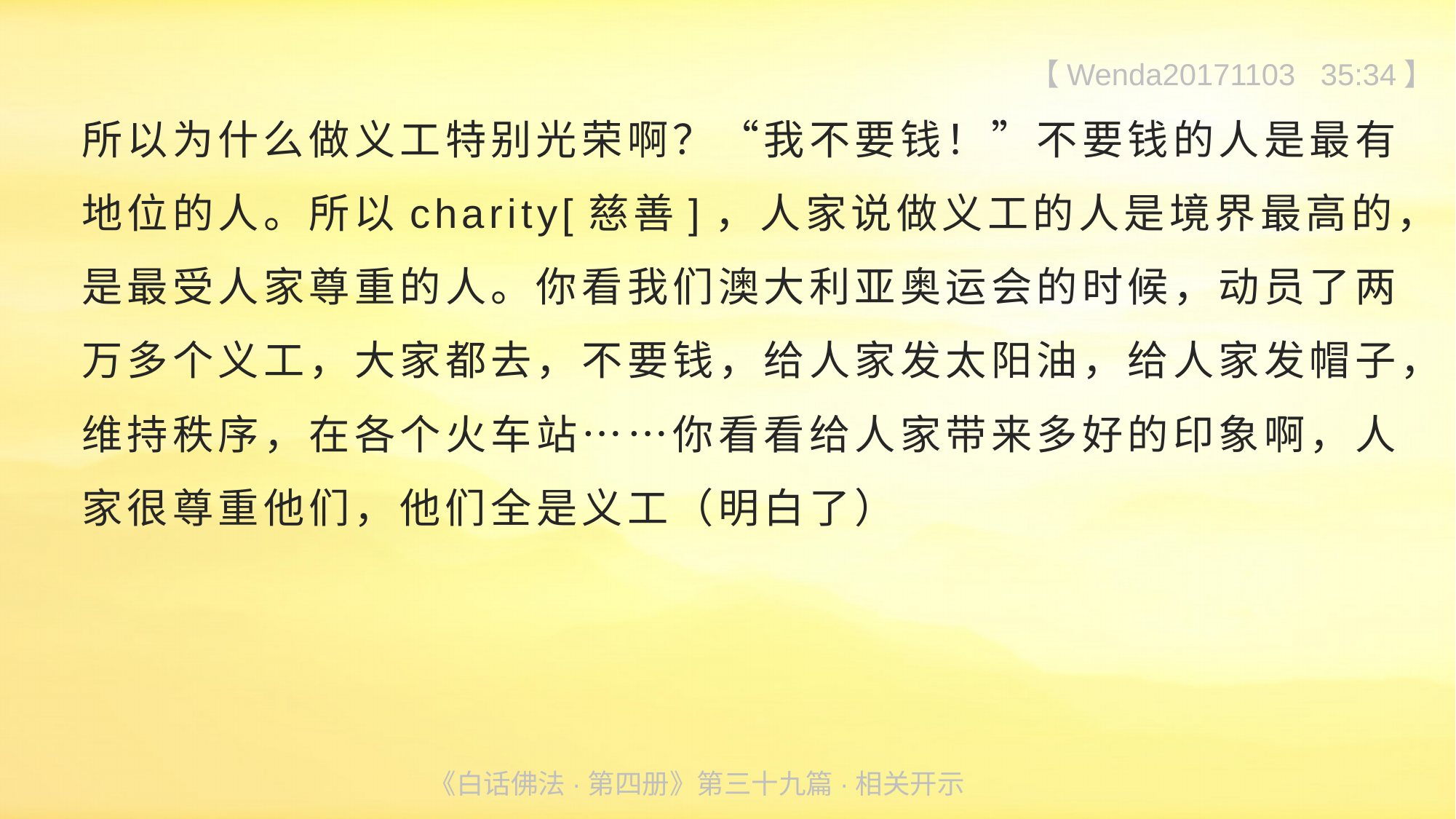

【Wenda20171103   35:34】
所以为什么做义工特别光荣啊？“我不要钱！”不要钱的人是最有地位的人。所以charity[慈善]，人家说做义工的人是境界最高的，是最受人家尊重的人。你看我们澳大利亚奥运会的时候，动员了两万多个义工，大家都去，不要钱，给人家发太阳油，给人家发帽子，维持秩序，在各个火车站……你看看给人家带来多好的印象啊，人家很尊重他们，他们全是义工（明白了）

《白话佛法·第四册》第三十九篇·相关开示